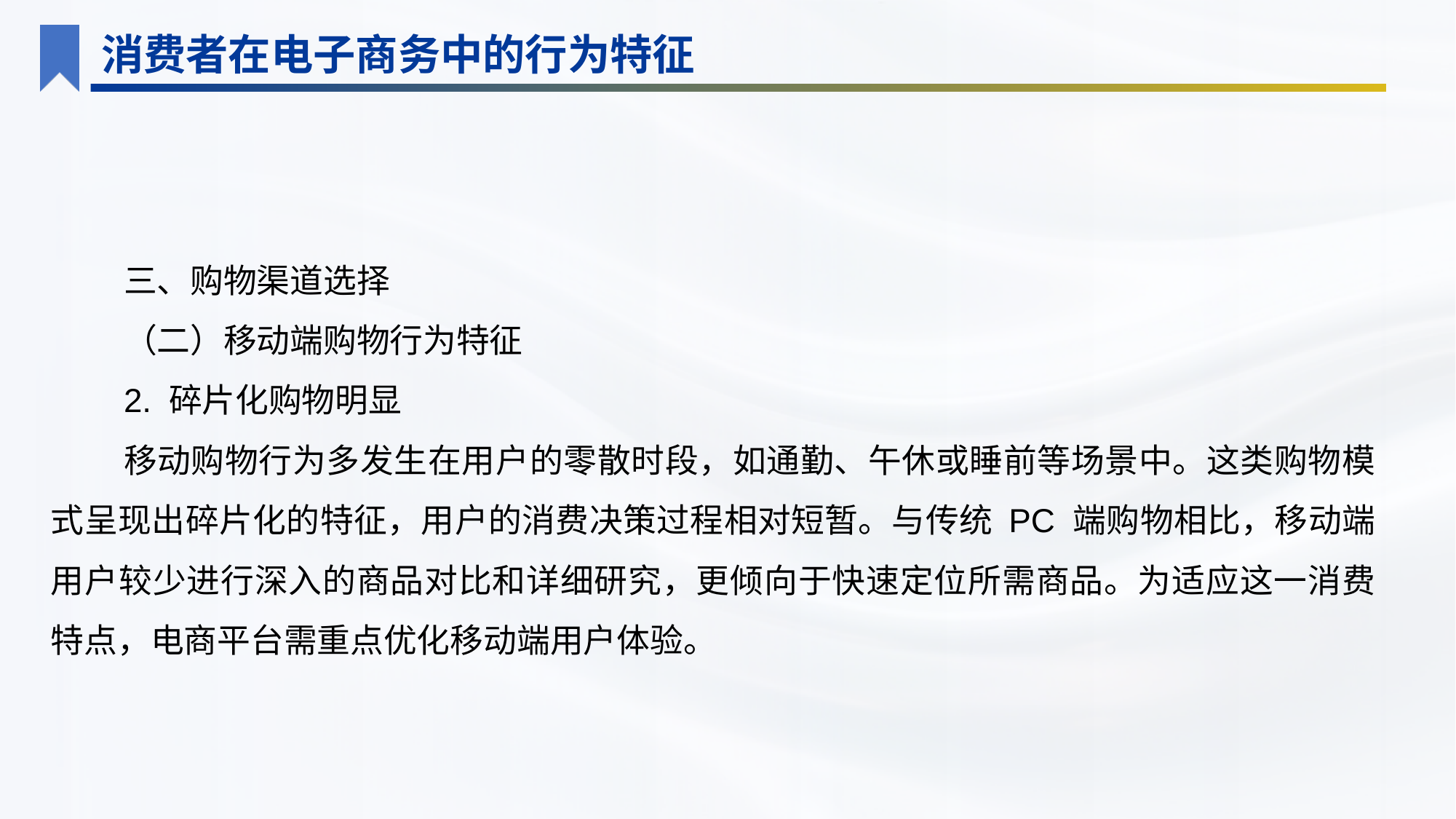

消费者在电子商务中的行为特征
三、购物渠道选择
（二）移动端购物行为特征
2. 碎片化购物明显
移动购物行为多发生在用户的零散时段，如通勤、午休或睡前等场景中。这类购物模式呈现出碎片化的特征，用户的消费决策过程相对短暂。与传统 PC 端购物相比，移动端用户较少进行深入的商品对比和详细研究，更倾向于快速定位所需商品。为适应这一消费特点，电商平台需重点优化移动端用户体验。